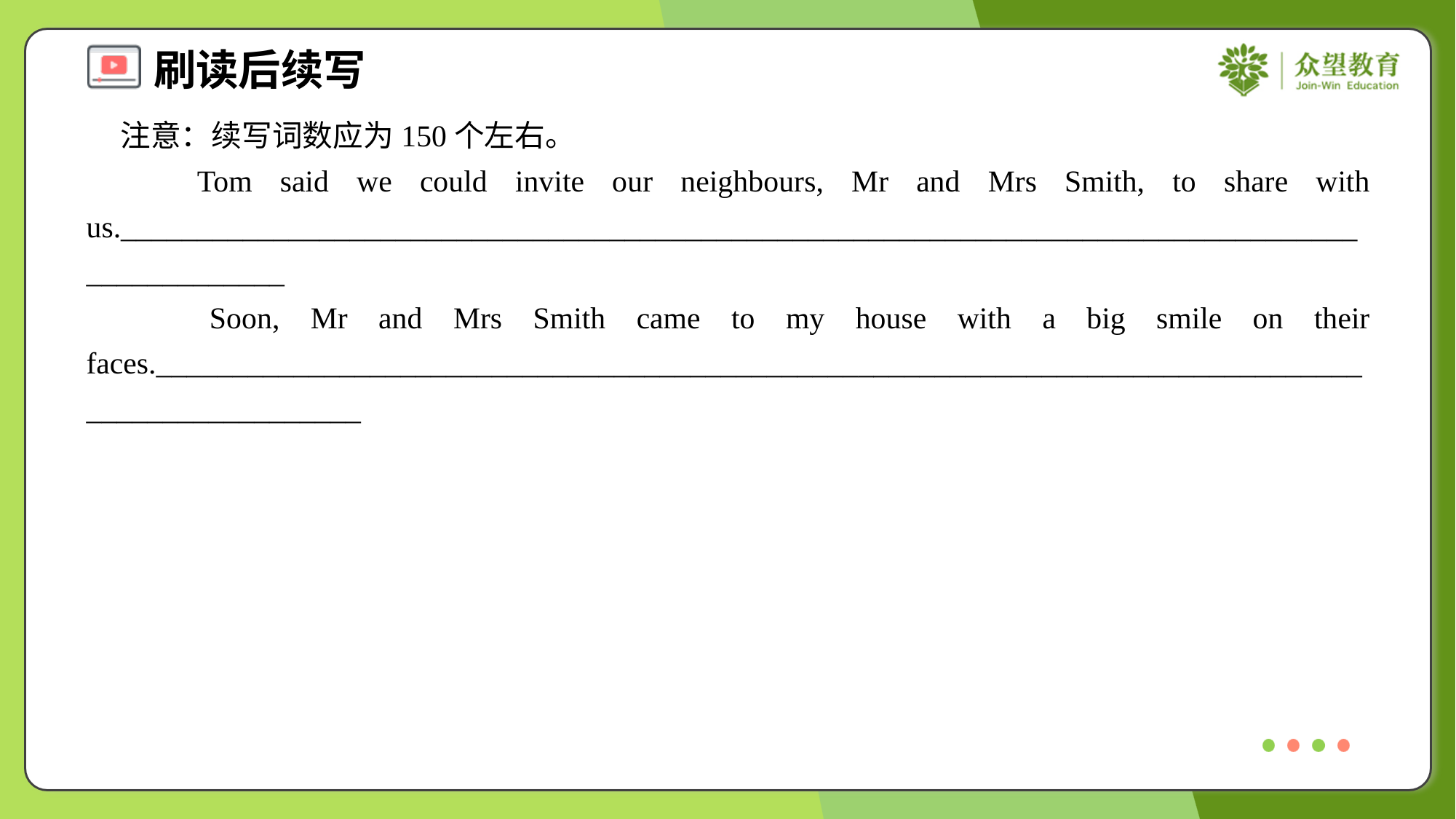

注意：续写词数应为150个左右。
    Tom said we could invite our neighbours, Mr and Mrs Smith, to share with us.______________________________________________________________________________________________
    Soon, Mr and Mrs Smith came to my house with a big smile on their faces._________________________________________________________________________________________________